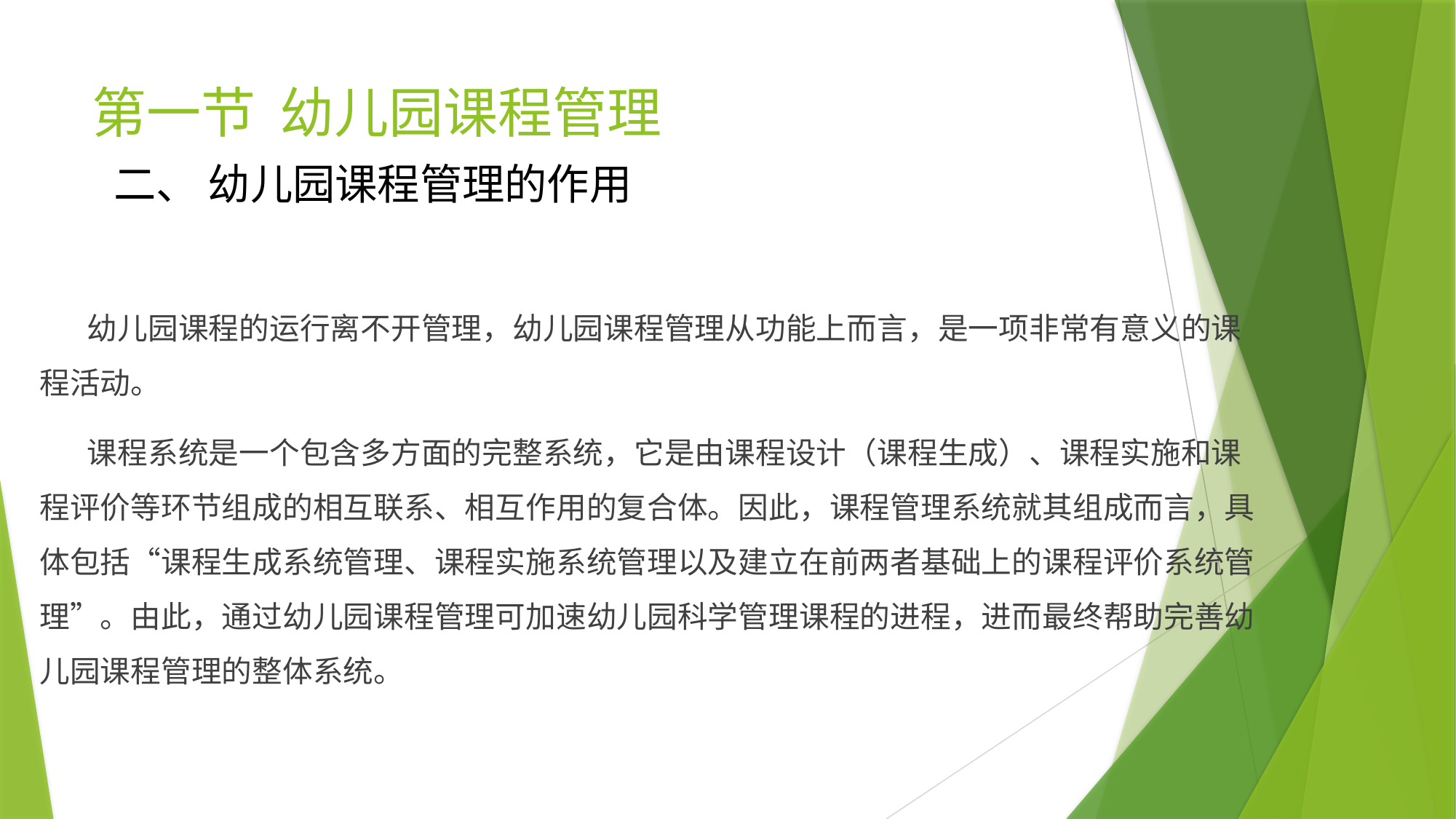

# 第一节  幼儿园课程管理
二、 幼儿园课程管理的作用
      幼儿园课程的运行离不开管理，幼儿园课程管理从功能上而言，是一项非常有意义的课程活动。
      课程系统是一个包含多方面的完整系统，它是由课程设计（课程生成）、课程实施和课程评价等环节组成的相互联系、相互作用的复合体。因此，课程管理系统就其组成而言，具体包括“课程生成系统管理、课程实施系统管理以及建立在前两者基础上的课程评价系统管理”。由此，通过幼儿园课程管理可加速幼儿园科学管理课程的进程，进而最终帮助完善幼儿园课程管理的整体系统。